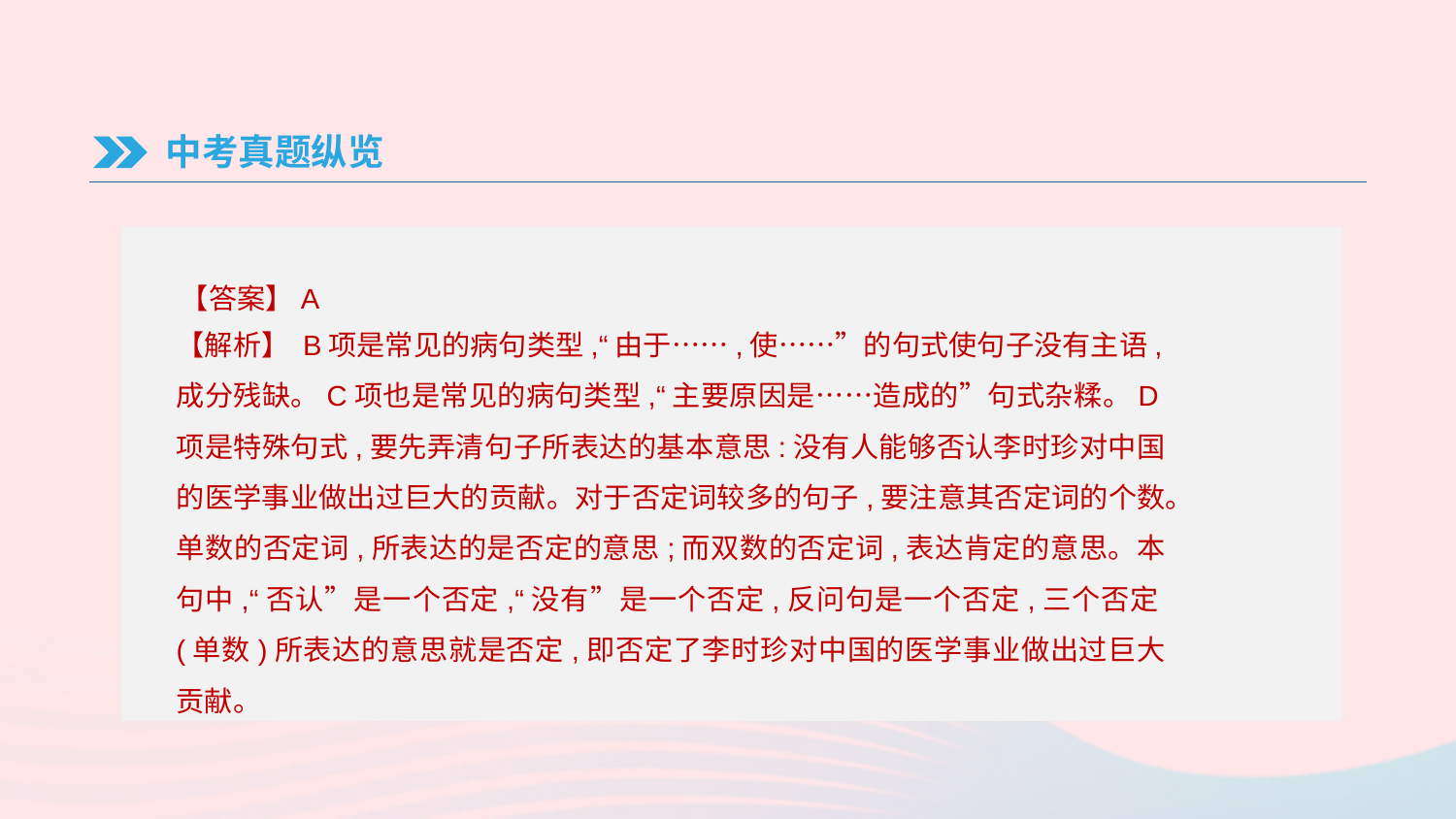

中考真题纵览

【答案】A

【解析】 B项是常见的病句类型,“由于……,使……”的句式使句子没有主语,成分残缺。C项也是常见的病句类型,“主要原因是……造成的”句式杂糅。D项是特殊句式,要先弄清句子所表达的基本意思:没有人能够否认李时珍对中国的医学事业做出过巨大的贡献。对于否定词较多的句子,要注意其否定词的个数。单数的否定词,所表达的是否定的意思;而双数的否定词,表达肯定的意思。本句中,“否认”是一个否定,“没有”是一个否定,反问句是一个否定,三个否定(单数)所表达的意思就是否定,即否定了李时珍对中国的医学事业做出过巨大贡献。